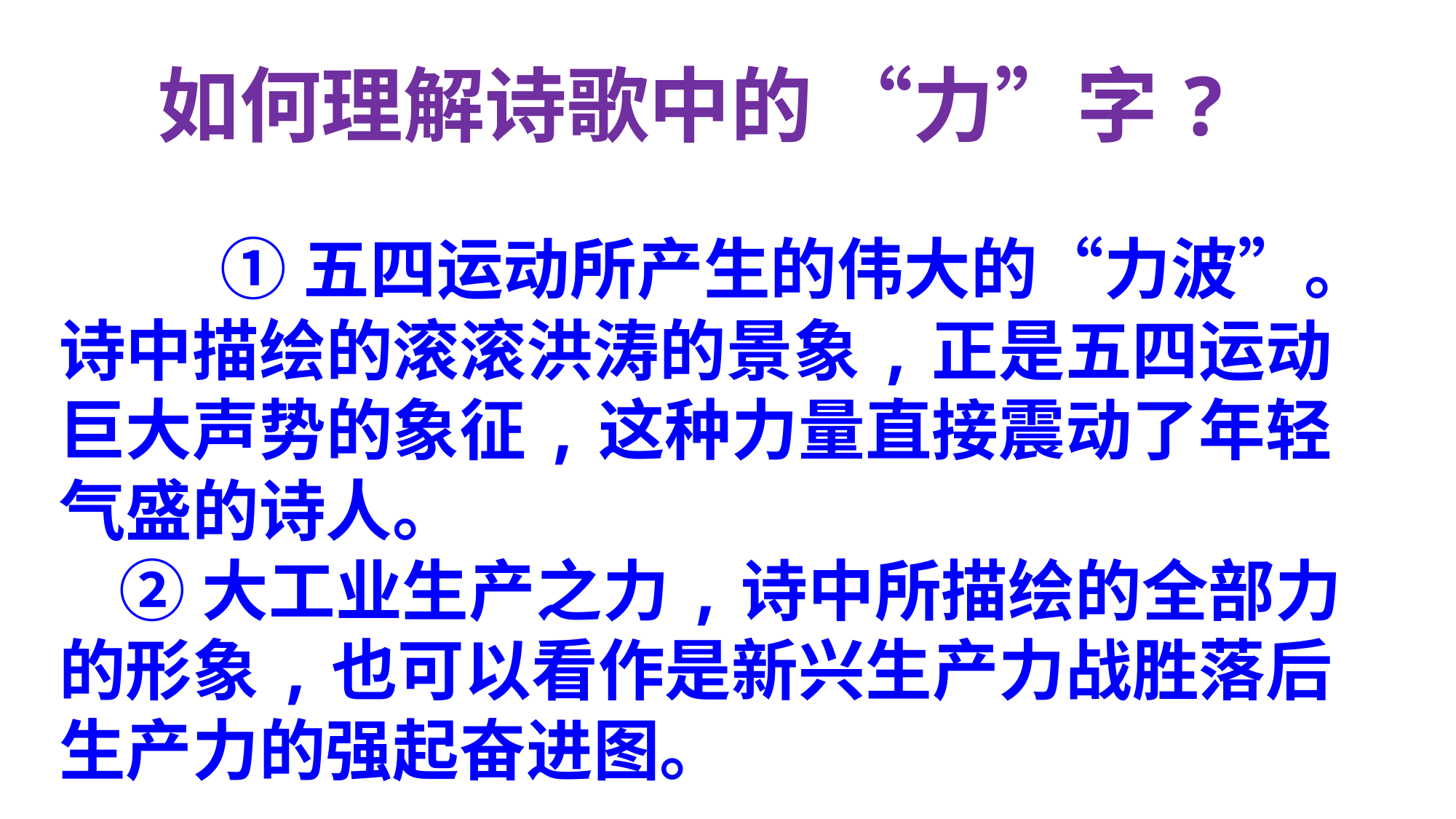

如何理解诗歌中的 “力”字?
        ①五四运动所产生的伟大的“力波”。诗中描绘的滚滚洪涛的景象,正是五四运动巨大声势的象征,这种力量直接震动了年轻气盛的诗人。
    ②大工业生产之力,诗中所描绘的全部力的形象,也可以看作是新兴生产力战胜落后生产力的强起奋进图。